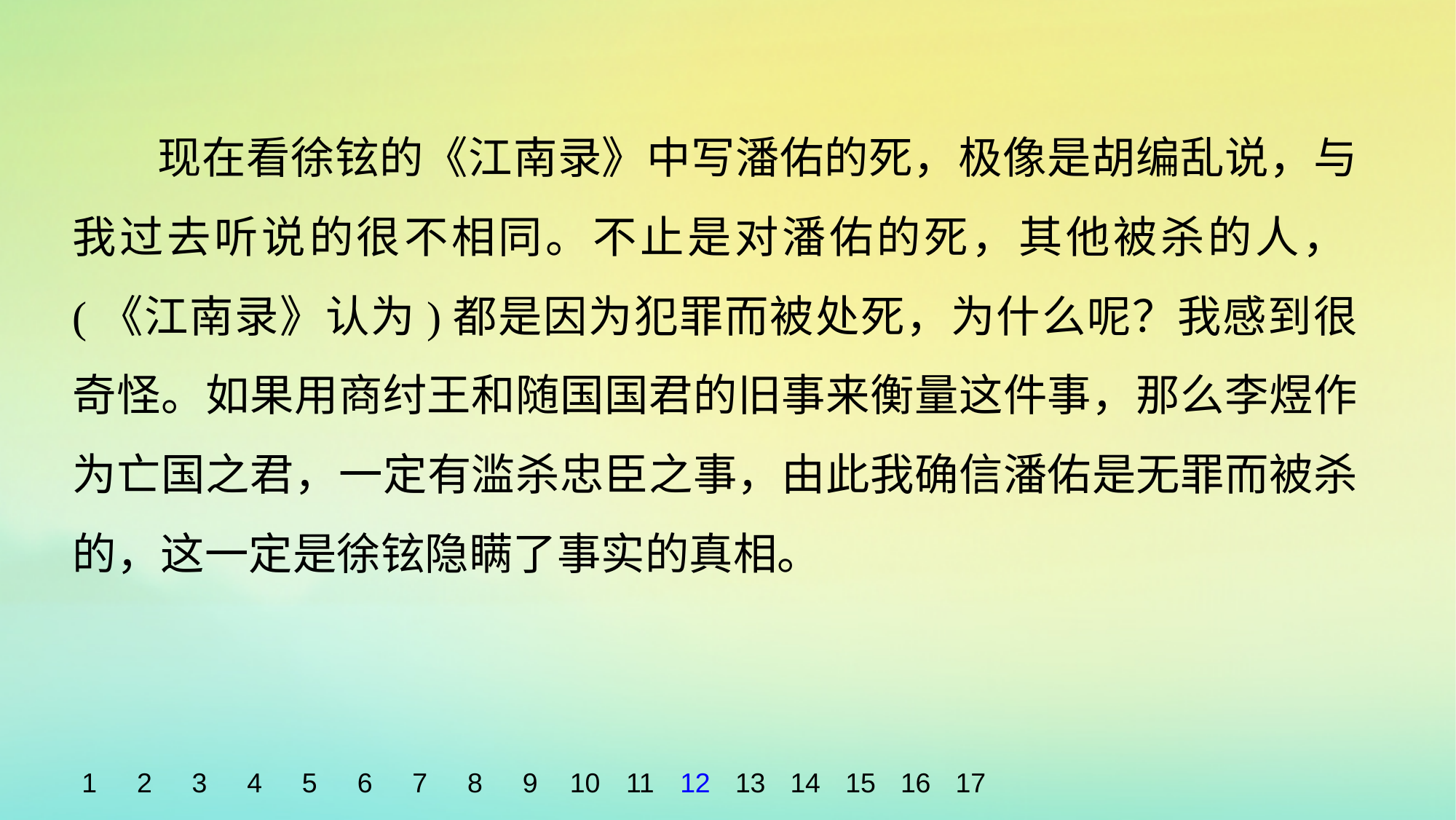

现在看徐铉的《江南录》中写潘佑的死，极像是胡编乱说，与我过去听说的很不相同。不止是对潘佑的死，其他被杀的人，(《江南录》认为)都是因为犯罪而被处死，为什么呢？我感到很奇怪。如果用商纣王和随国国君的旧事来衡量这件事，那么李煜作为亡国之君，一定有滥杀忠臣之事，由此我确信潘佑是无罪而被杀的，这一定是徐铉隐瞒了事实的真相。
1
2
3
4
5
6
7
8
9
10
11
12
13
14
15
16
17